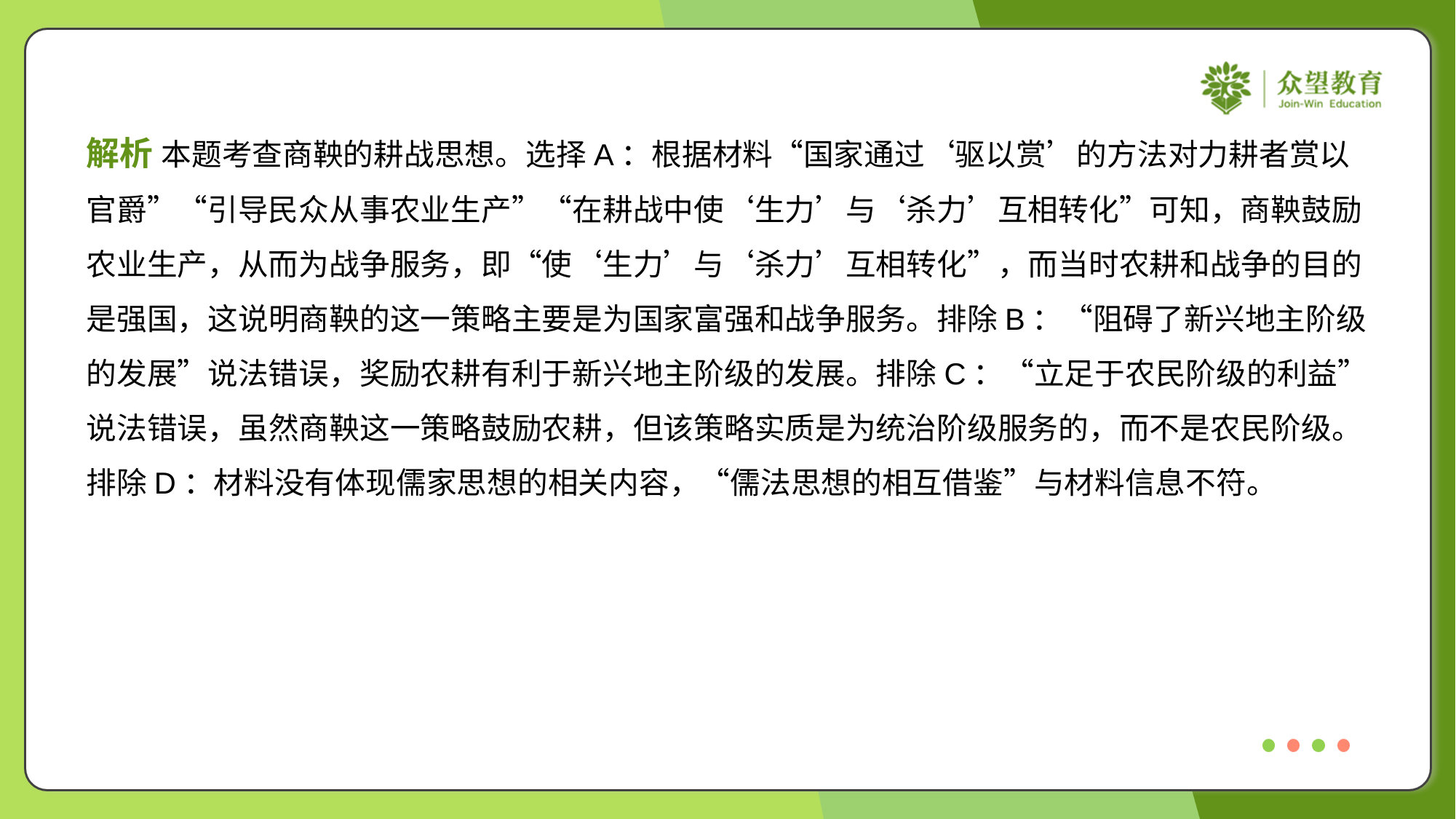

解析 本题考查商鞅的耕战思想。选择A：根据材料“国家通过‘驱以赏’的方法对力耕者赏以
官爵”“引导民众从事农业生产”“在耕战中使‘生力’与‘杀力’互相转化”可知，商鞅鼓励
农业生产，从而为战争服务，即“使‘生力’与‘杀力’互相转化”，而当时农耕和战争的目的
是强国，这说明商鞅的这一策略主要是为国家富强和战争服务。排除B：“阻碍了新兴地主阶级
的发展”说法错误，奖励农耕有利于新兴地主阶级的发展。排除C：“立足于农民阶级的利益”
说法错误，虽然商鞅这一策略鼓励农耕，但该策略实质是为统治阶级服务的，而不是农民阶级。
排除D：材料没有体现儒家思想的相关内容，“儒法思想的相互借鉴”与材料信息不符。